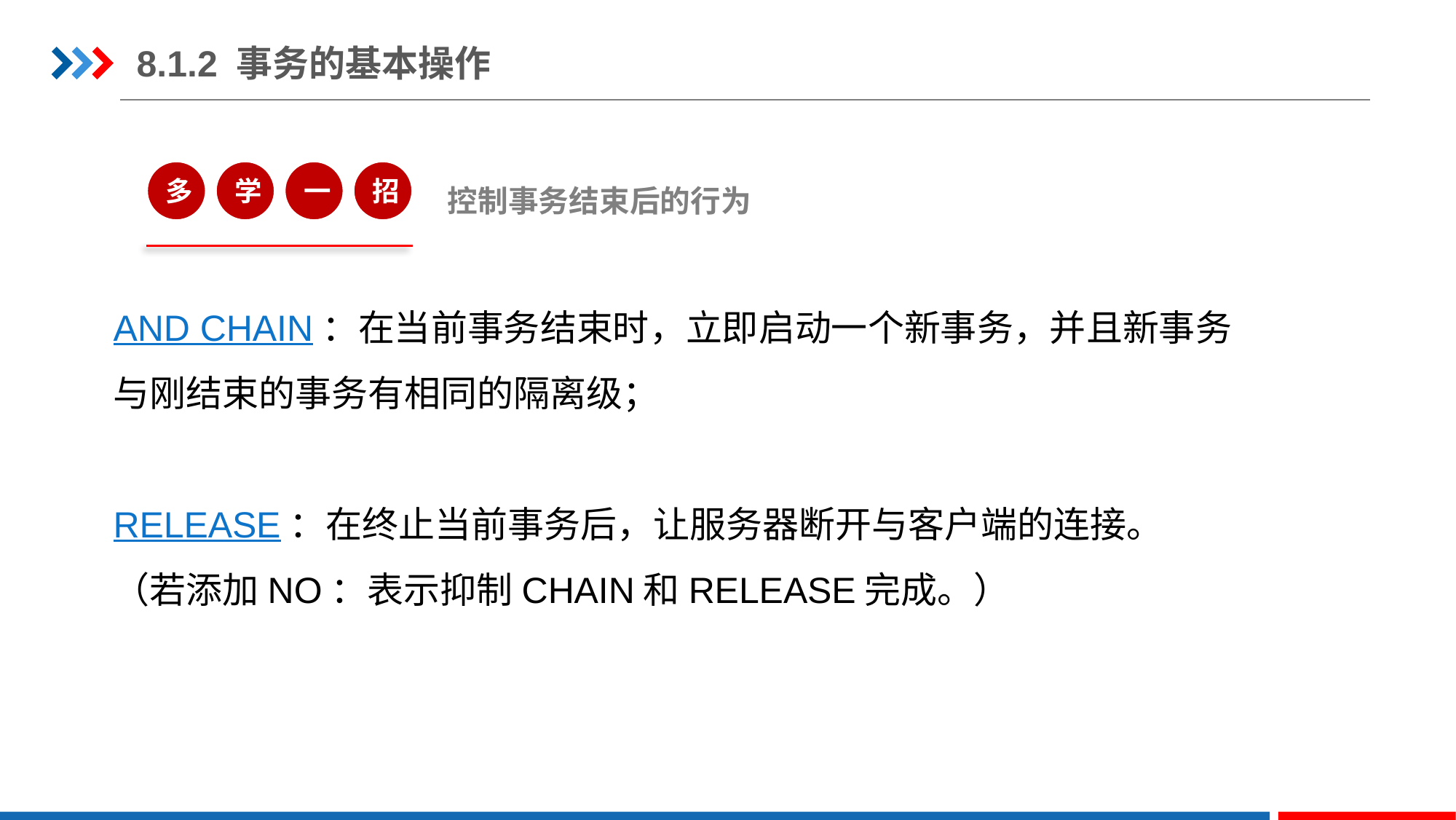

8.1.2 事务的基本操作
多
学
一
招
控制事务结束后的行为
AND CHAIN：在当前事务结束时，立即启动一个新事务，并且新事务与刚结束的事务有相同的隔离级；

RELEASE：在终止当前事务后，让服务器断开与客户端的连接。
（若添加NO：表示抑制CHAIN和RELEASE完成。）